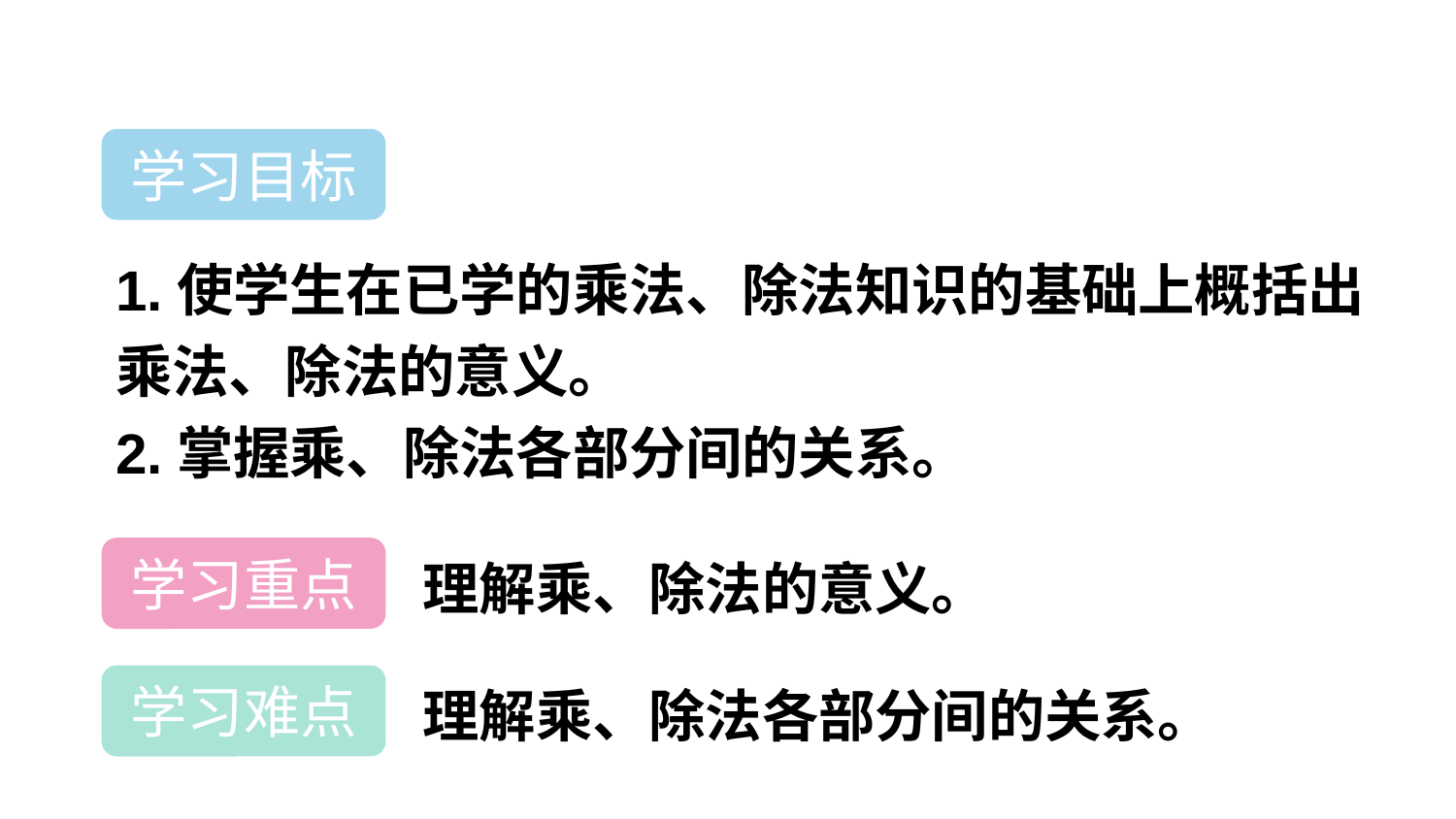

学习目标
1.使学生在已学的乘法、除法知识的基础上概括出乘法、除法的意义。
2.掌握乘、除法各部分间的关系。
理解乘、除法的意义。
学习重点
理解乘、除法各部分间的关系。
学习难点